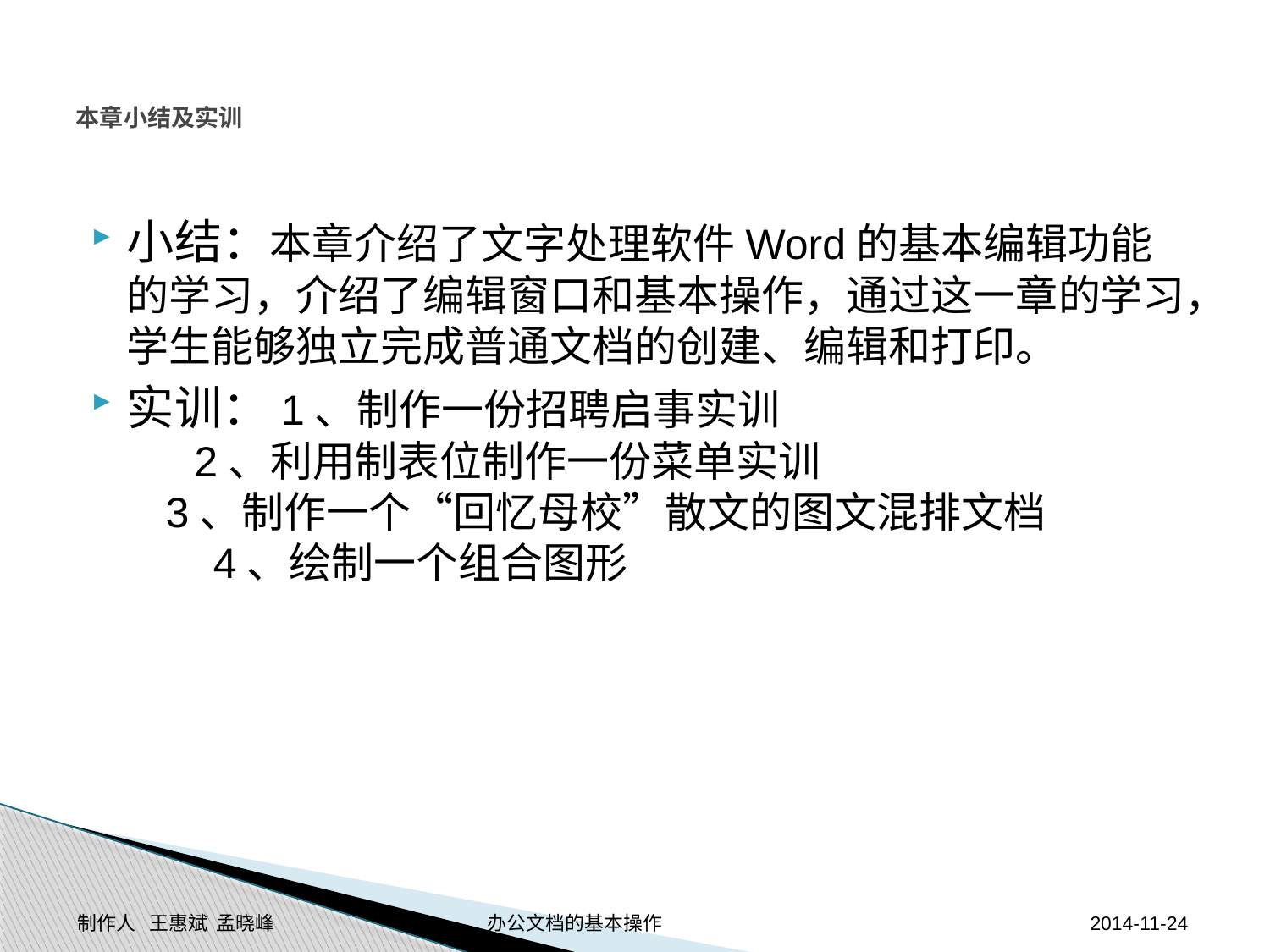

# 本章小结及实训
小结：本章介绍了文字处理软件Word的基本编辑功能的学习，介绍了编辑窗口和基本操作，通过这一章的学习，学生能够独立完成普通文档的创建、编辑和打印。
实训：1、制作一份招聘启事实训                                                  2、利用制表位制作一份菜单实训                                           3、制作一个“回忆母校”散文的图文混排文档                        4、绘制一个组合图形

制作人   王惠斌  孟晓峰                                                办公文档的基本操作
2014-11-24